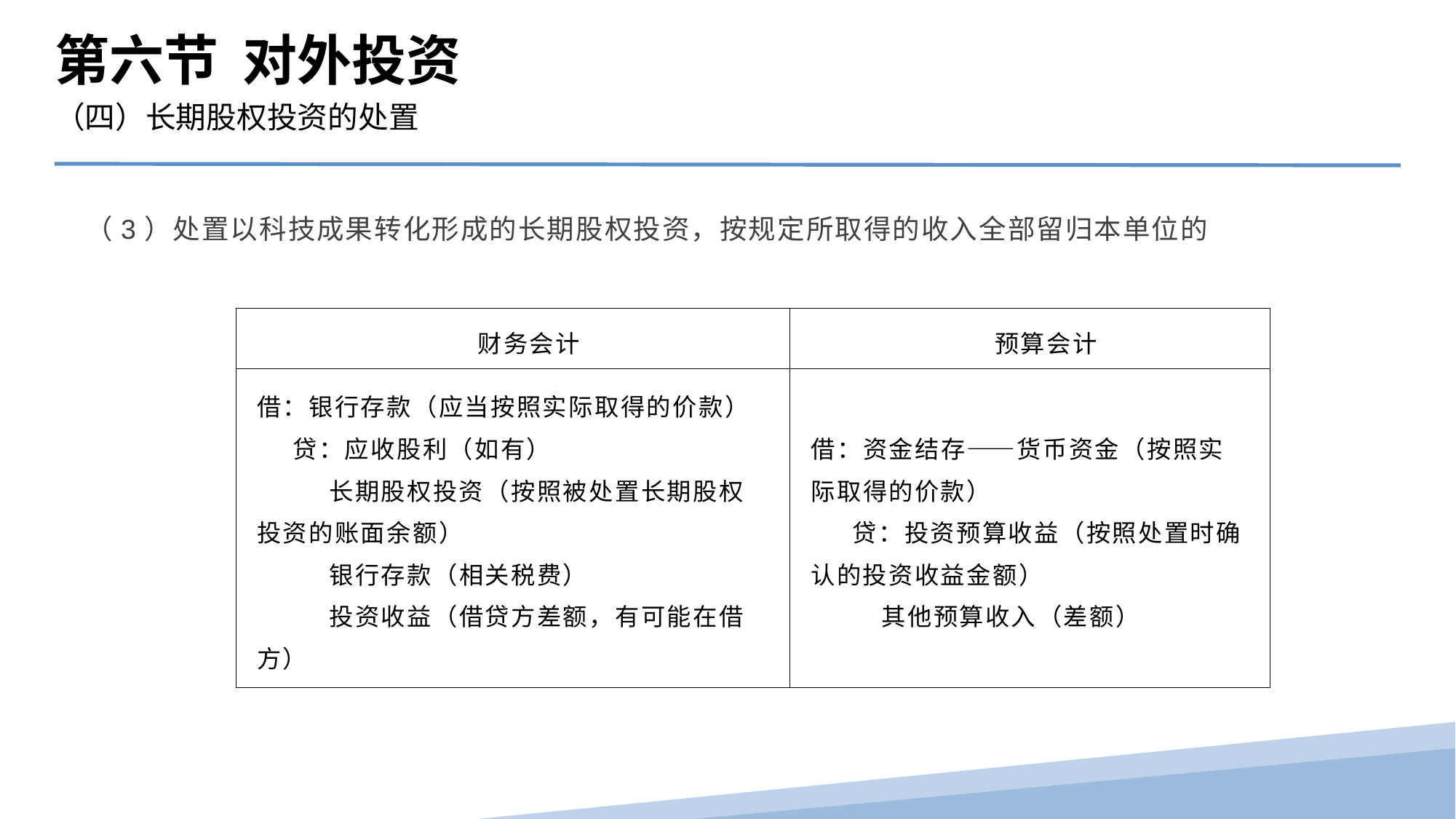

第六节  对外投资
（四）长期股权投资的处置
（3）处置以科技成果转化形成的长期股权投资，按规定所取得的收入全部留归本单位的
| 财务会计 | 预算会计 |
| --- | --- |
| 借：银行存款（应当按照实际取得的价款） 贷：应收股利（如有） 长期股权投资（按照被处置长期股权投资的账面余额） 银行存款（相关税费） 投资收益（借贷方差额，有可能在借方） | 借：资金结存——货币资金（按照实际取得的价款） 贷：投资预算收益（按照处置时确认的投资收益金额） 其他预算收入（差额） |